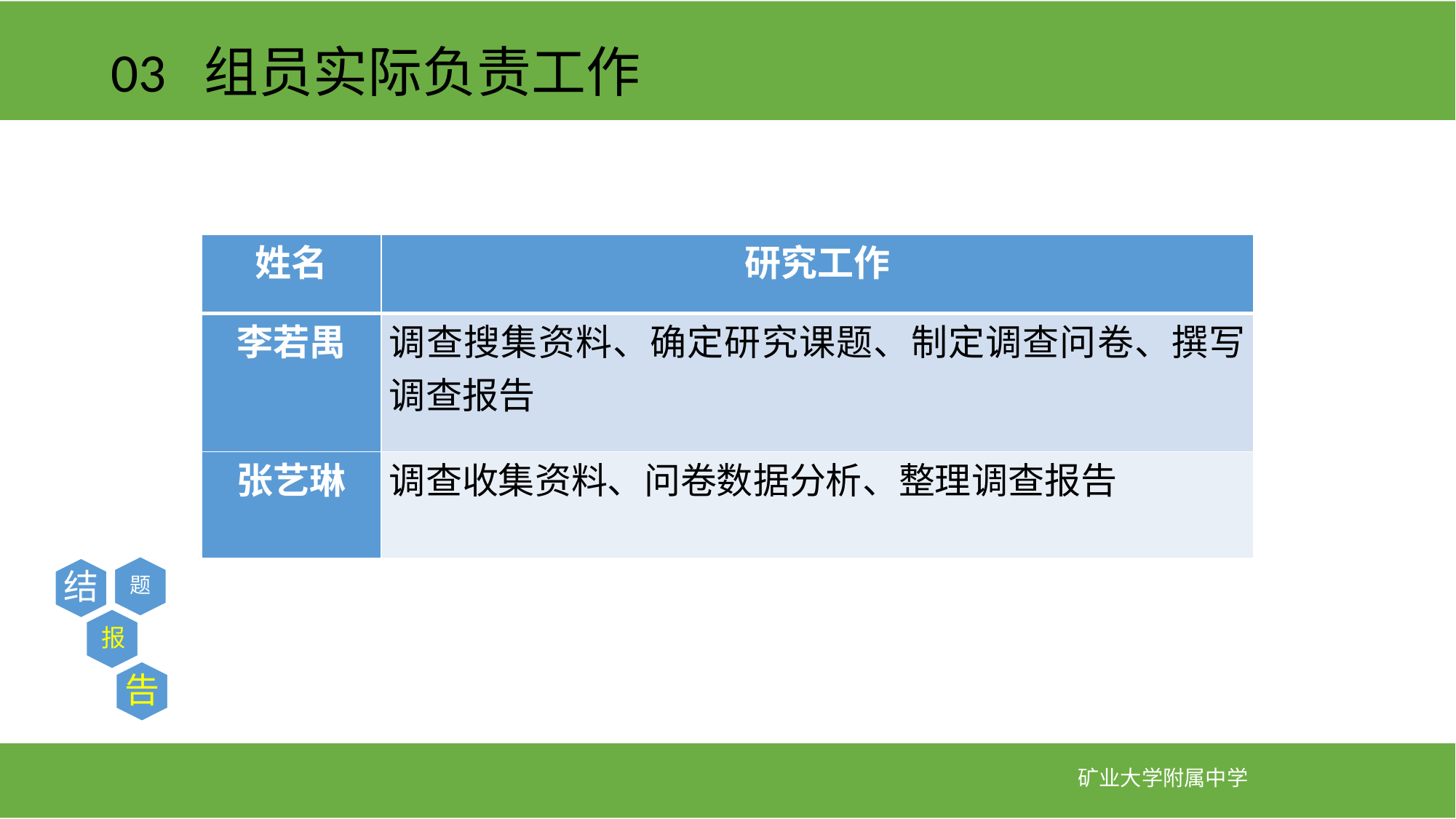

# 03  组员实际负责工作
| 姓名 | 研究工作 |
| --- | --- |
| 李若禺 | 调查搜集资料、确定研究课题、制定调查问卷、撰写调查报告 |
| 张艺琳 | 调查收集资料、问卷数据分析、整理调查报告 |